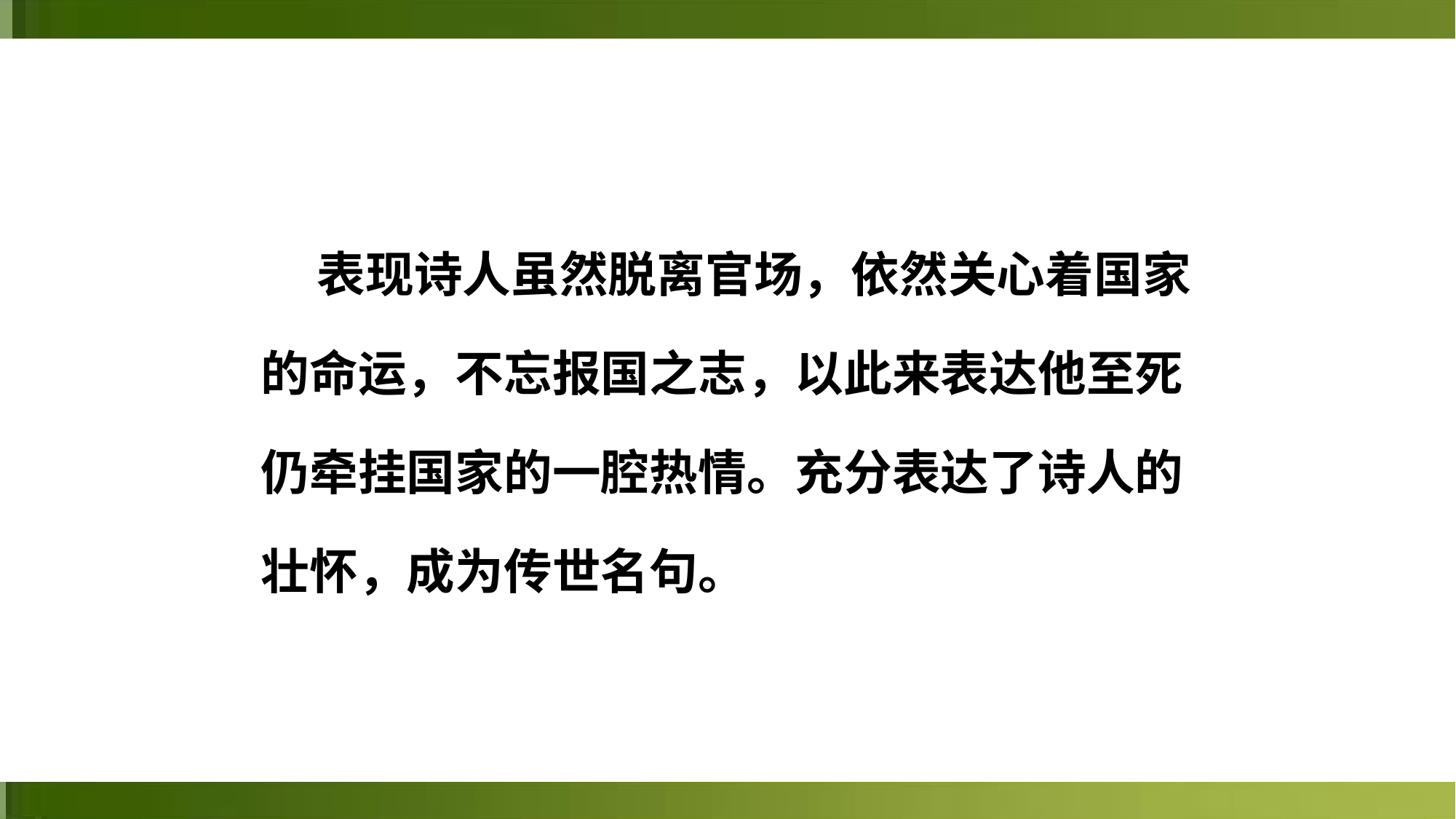

表现诗人虽然脱离官场，依然关心着国家的命运，不忘报国之志，以此来表达他至死仍牵挂国家的一腔热情。充分表达了诗人的壮怀，成为传世名句。